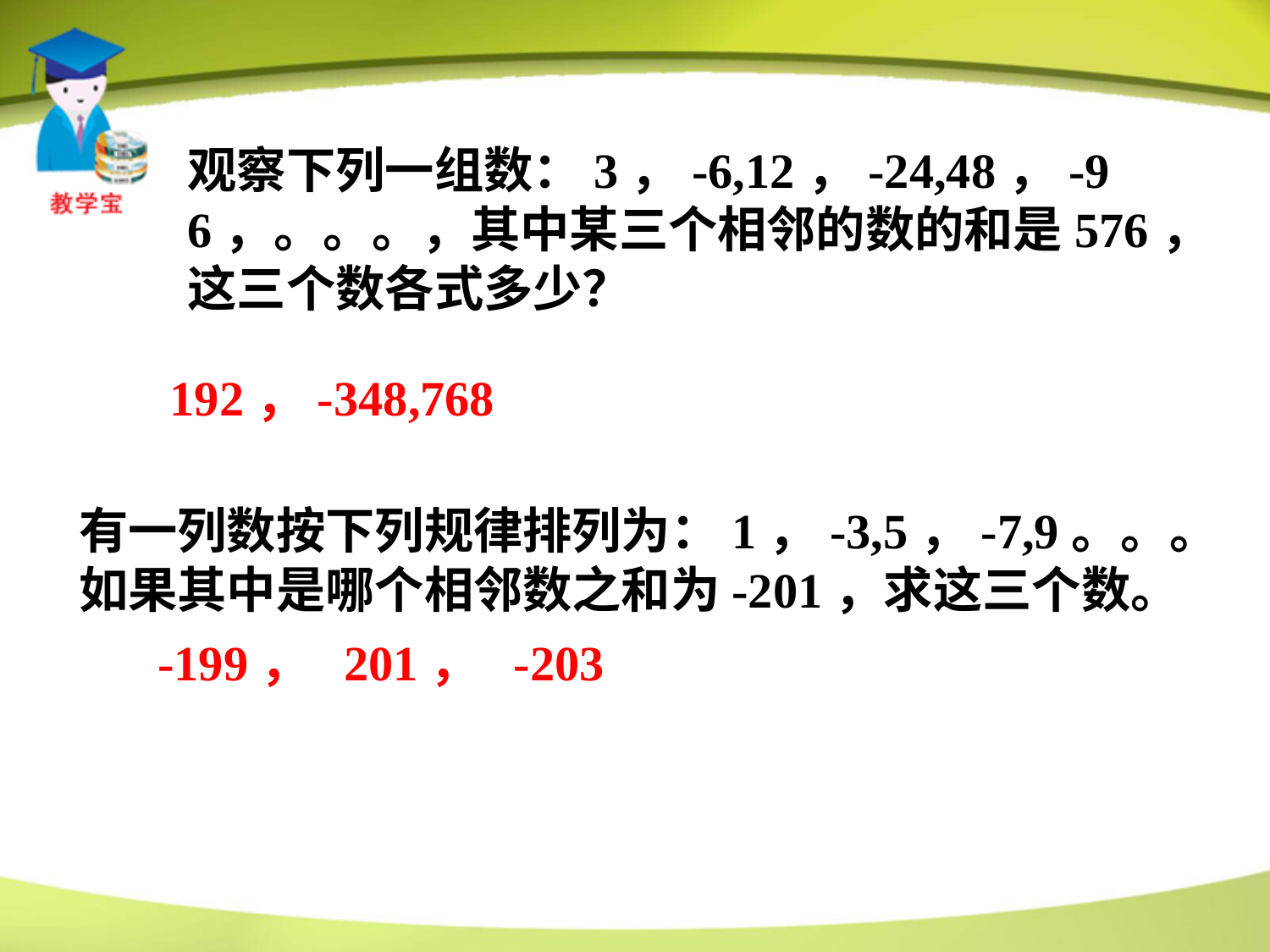

观察下列一组数：3，-6,12，-24,48，-96，。。。，其中某三个相邻的数的和是576，这三个数各式多少？
 192，-348,768

有一列数按下列规律排列为：1，-3,5，-7,9。。。如果其中是哪个相邻数之和为-201，求这三个数。
-199，  201，  -203